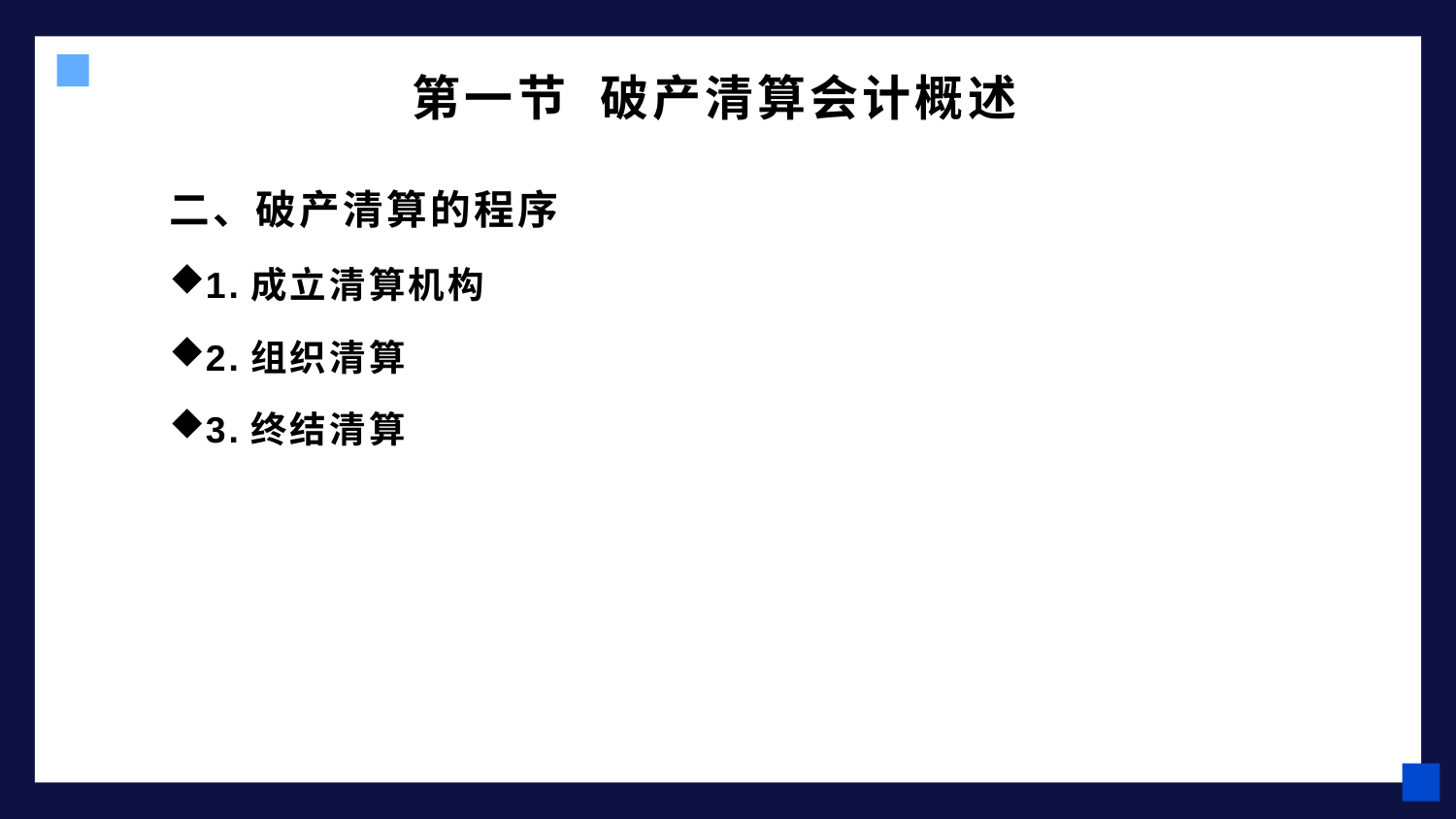

# 第一节  破产清算会计概述
二、破产清算的程序
1.成立清算机构
2.组织清算
3.终结清算